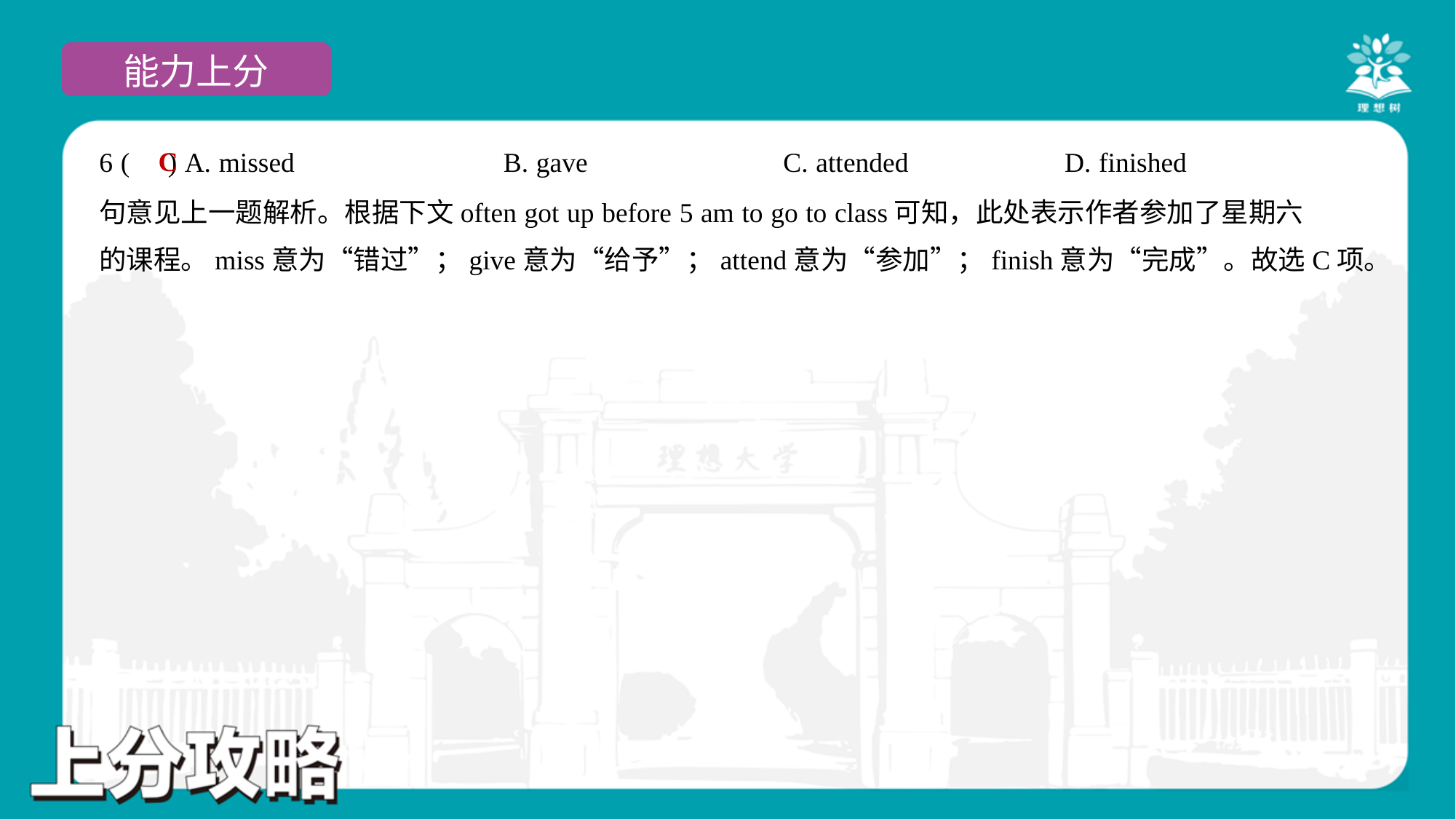

C
6 (     ) A. missed	B. gave	C. attended	D. finished
句意见上一题解析。根据下文often got up before 5 am to go to class可知，此处表示作者参加了星期六
的课程。miss意为“错过”；give意为“给予”；attend意为“参加”；finish意为“完成”。故选C项。